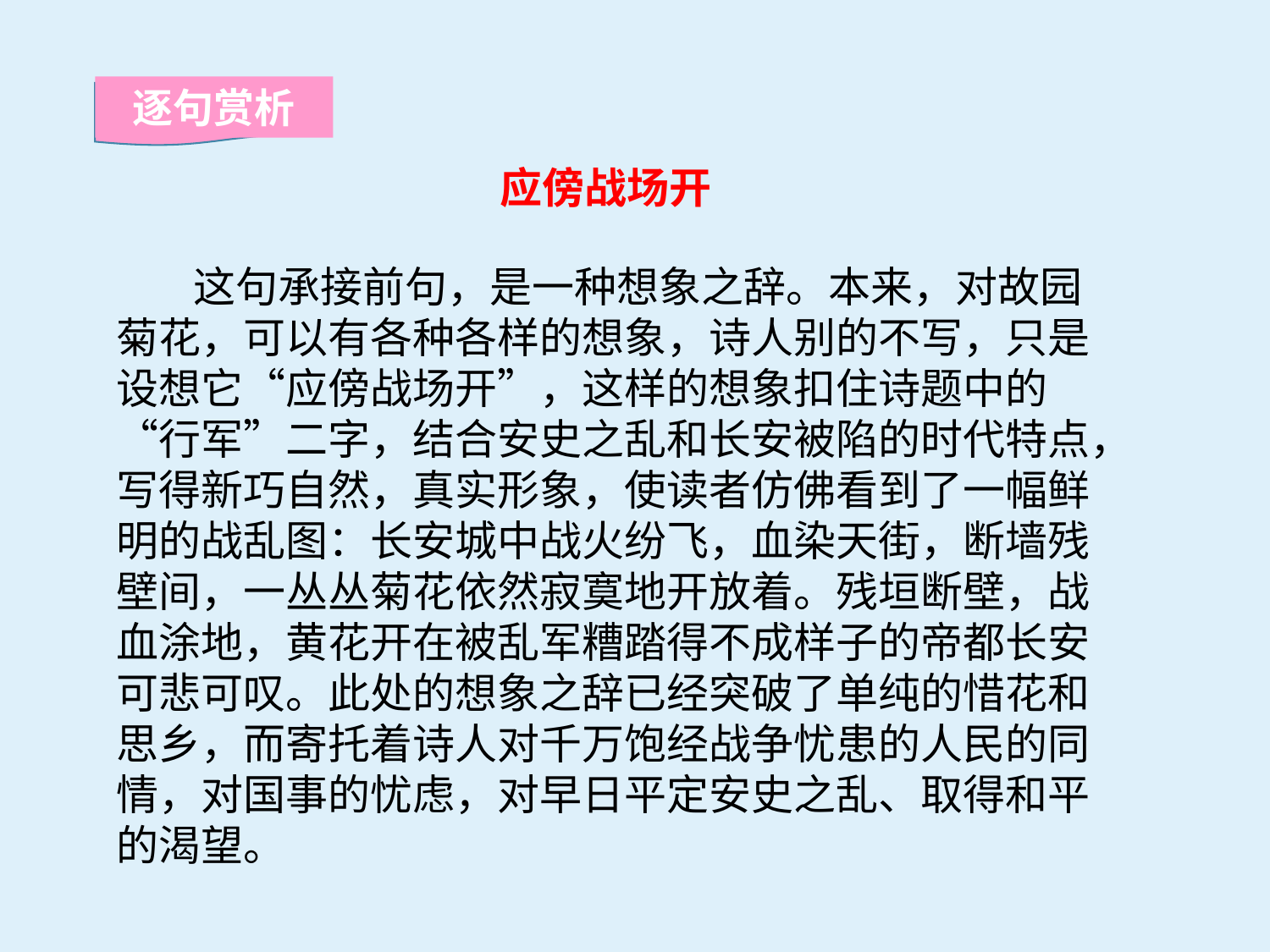

逐句赏析

应傍战场开
       这句承接前句，是一种想象之辞。本来，对故园菊花，可以有各种各样的想象，诗人别的不写，只是设想它“应傍战场开”，这样的想象扣住诗题中的“行军”二字，结合安史之乱和长安被陷的时代特点，写得新巧自然，真实形象，使读者仿佛看到了一幅鲜明的战乱图：长安城中战火纷飞，血染天街，断墙残壁间，一丛丛菊花依然寂寞地开放着。残垣断壁，战血涂地，黄花开在被乱军糟踏得不成样子的帝都长安可悲可叹。此处的想象之辞已经突破了单纯的惜花和思乡，而寄托着诗人对千万饱经战争忧患的人民的同情，对国事的忧虑，对早日平定安史之乱、取得和平的渴望。